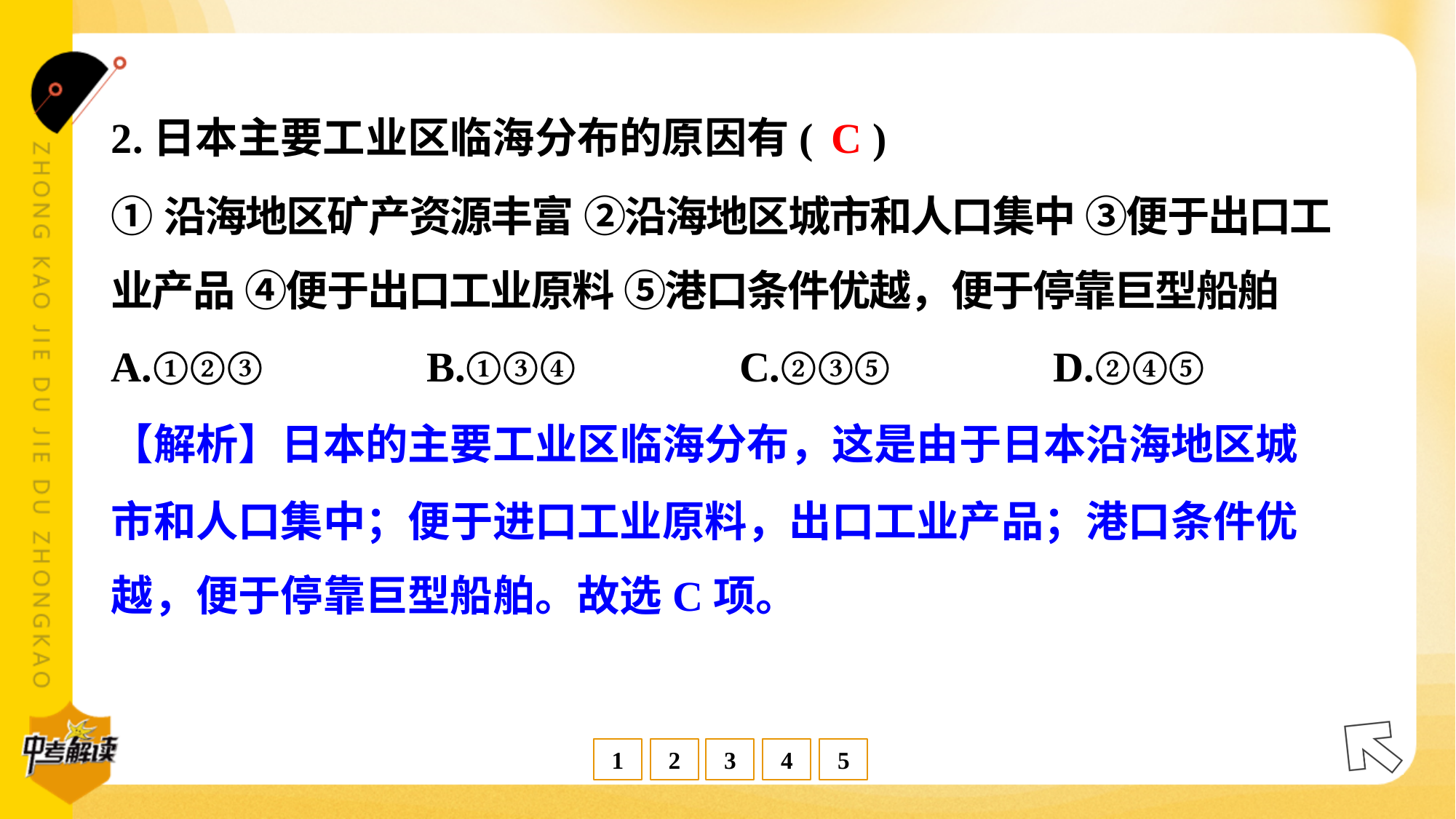

C
2.日本主要工业区临海分布的原因有(     )
①沿海地区矿产资源丰富 ②沿海地区城市和人口集中 ③便于出口工
业产品 ④便于出口工业原料 ⑤港口条件优越，便于停靠巨型船舶
A.①②③	B.①③④	C.②③⑤	D.②④⑤
【解析】日本的主要工业区临海分布，这是由于日本沿海地区城
市和人口集中；便于进口工业原料，出口工业产品；港口条件优
越，便于停靠巨型船舶。故选C项。